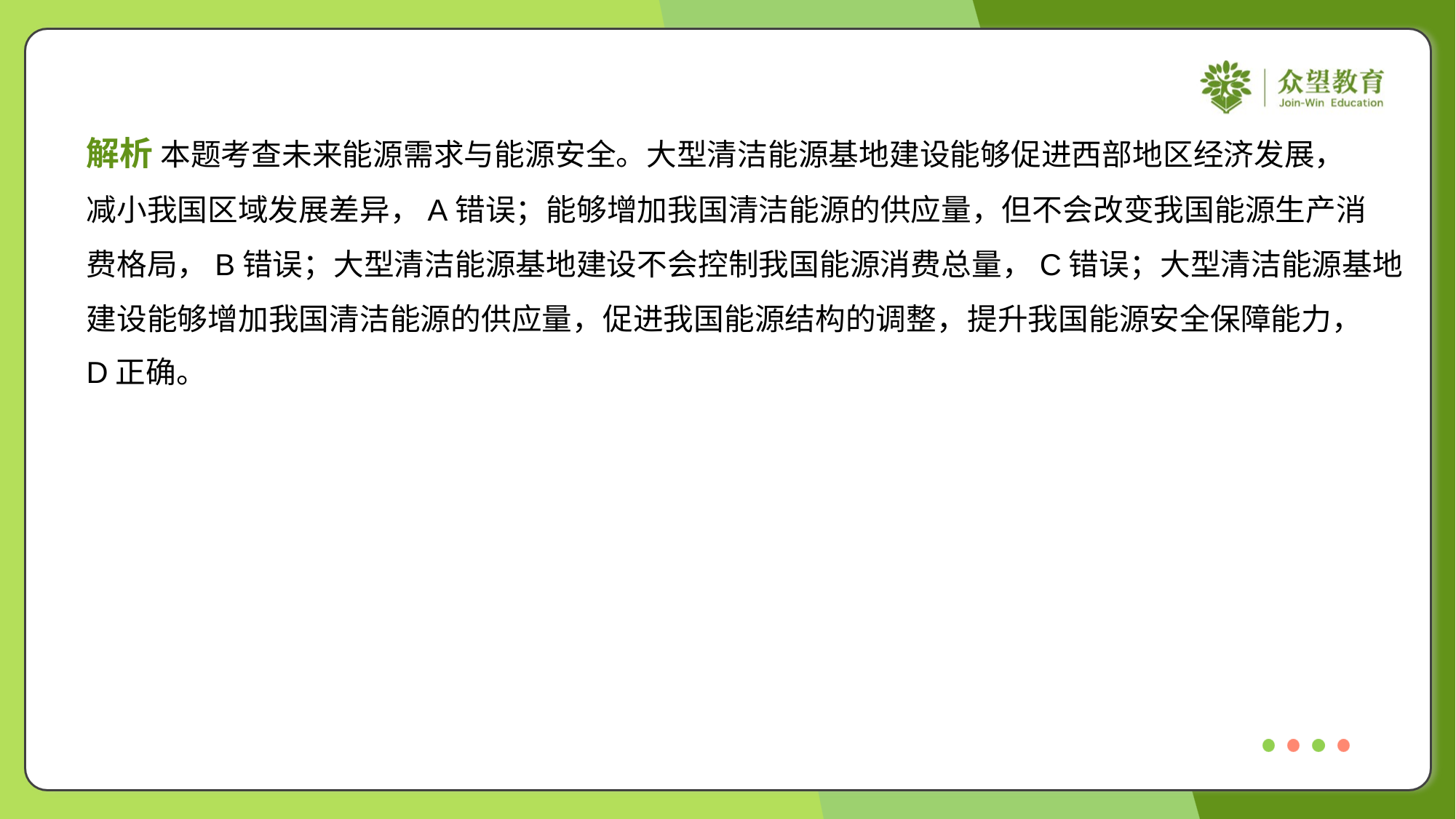

解析 本题考查未来能源需求与能源安全。大型清洁能源基地建设能够促进西部地区经济发展，
减小我国区域发展差异，A错误；能够增加我国清洁能源的供应量，但不会改变我国能源生产消
费格局，B错误；大型清洁能源基地建设不会控制我国能源消费总量，C错误；大型清洁能源基地
建设能够增加我国清洁能源的供应量，促进我国能源结构的调整，提升我国能源安全保障能力，
D正确。